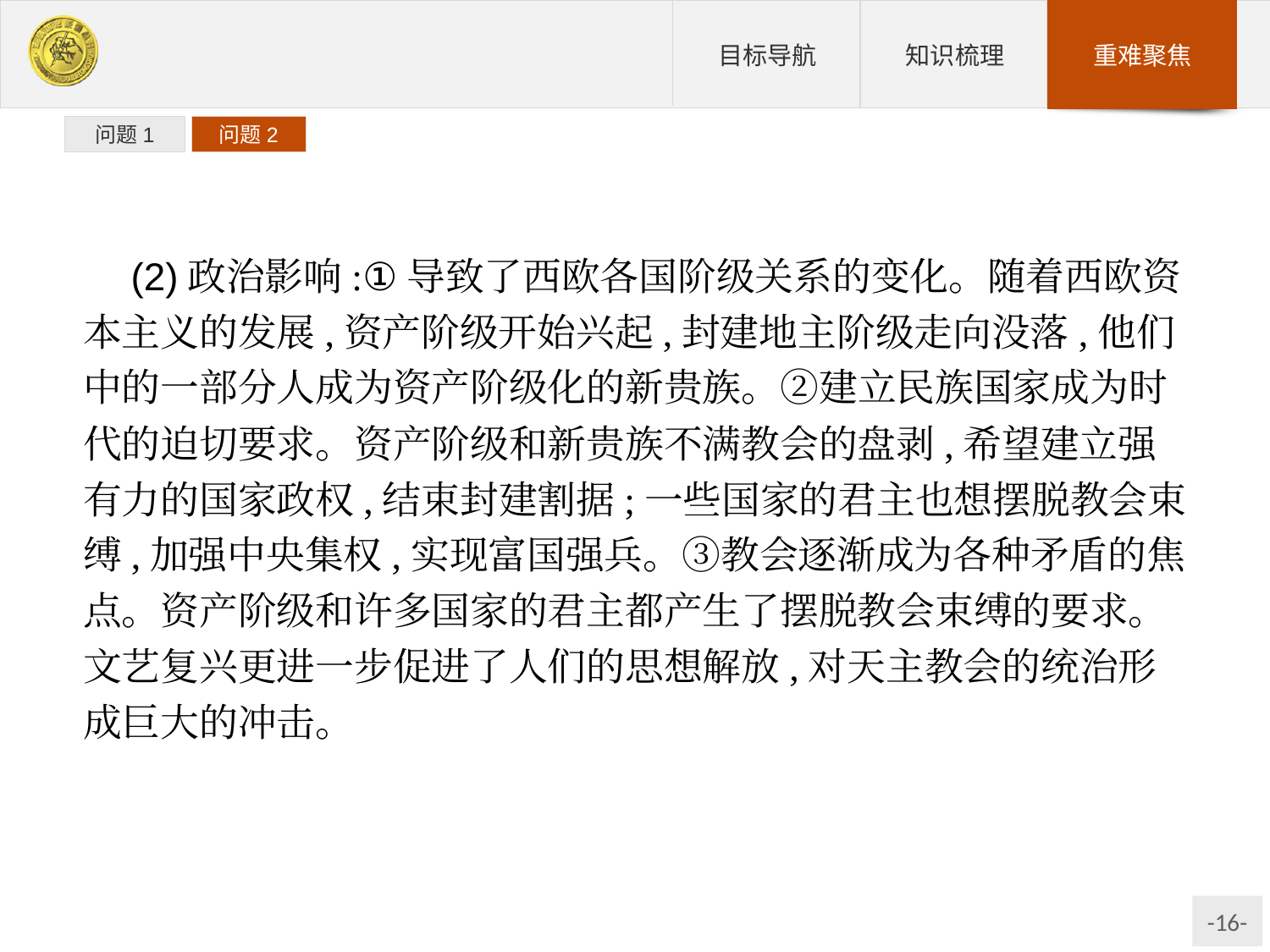

问题1
问题2
 (2)政治影响:①导致了西欧各国阶级关系的变化。随着西欧资本主义的发展,资产阶级开始兴起,封建地主阶级走向没落,他们中的一部分人成为资产阶级化的新贵族。②建立民族国家成为时代的迫切要求。资产阶级和新贵族不满教会的盘剥,希望建立强有力的国家政权,结束封建割据;一些国家的君主也想摆脱教会束缚,加强中央集权,实现富国强兵。③教会逐渐成为各种矛盾的焦点。资产阶级和许多国家的君主都产生了摆脱教会束缚的要求。文艺复兴更进一步促进了人们的思想解放,对天主教会的统治形成巨大的冲击。